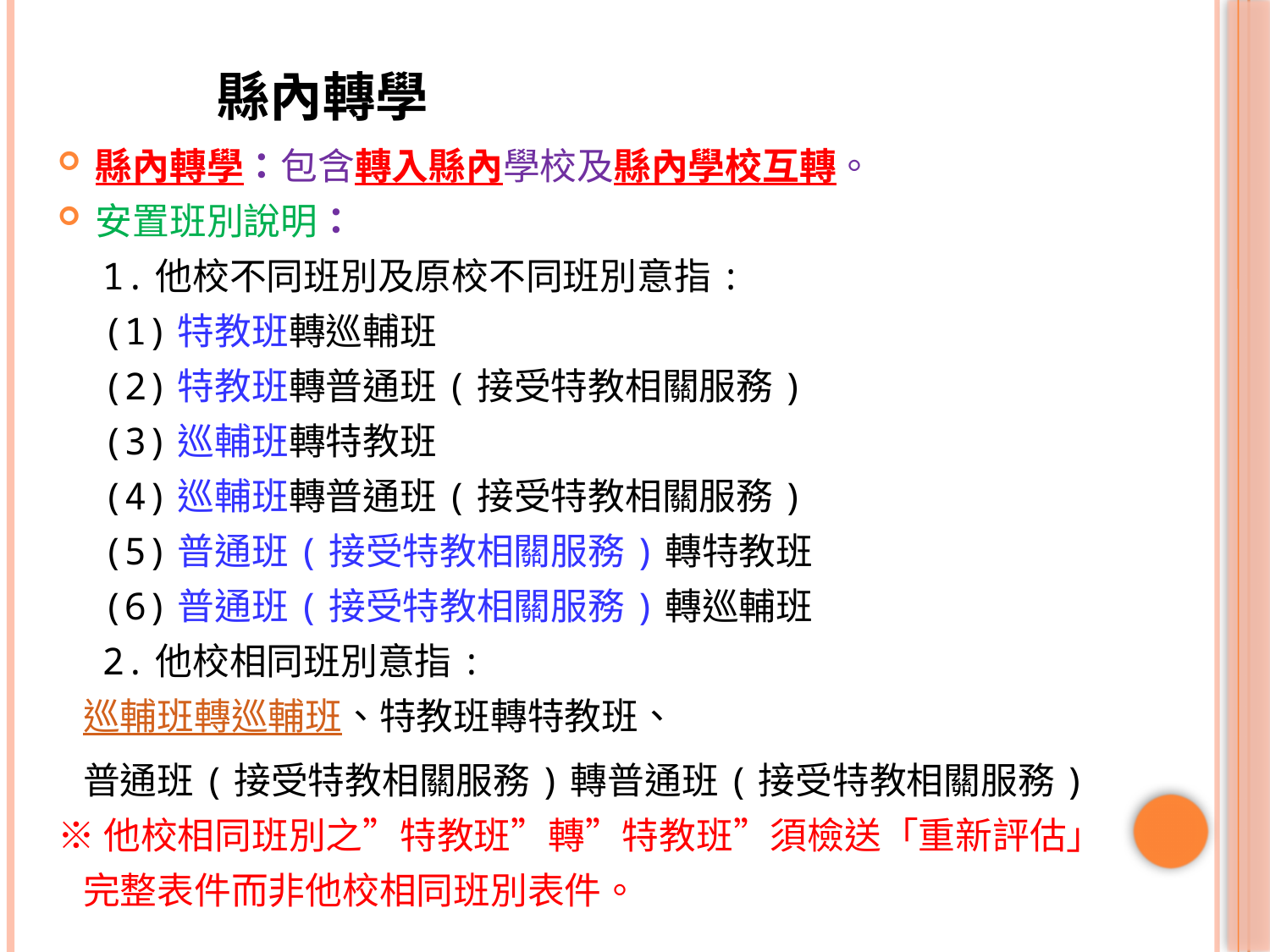

# 縣內轉學
縣內轉學：包含轉入縣內學校及縣內學校互轉。
安置班別說明：
  1.他校不同班別及原校不同班別意指:
  (1)特教班轉巡輔班
  (2)特教班轉普通班(接受特教相關服務)
  (3)巡輔班轉特教班
  (4)巡輔班轉普通班(接受特教相關服務)
  (5)普通班(接受特教相關服務)轉特教班
  (6)普通班(接受特教相關服務)轉巡輔班
  2.他校相同班別意指:
  巡輔班轉巡輔班、特教班轉特教班、
  普通班(接受特教相關服務)轉普通班(接受特教相關服務)
※他校相同班別之”特教班”轉”特教班”須檢送「重新評估」
  完整表件而非他校相同班別表件。